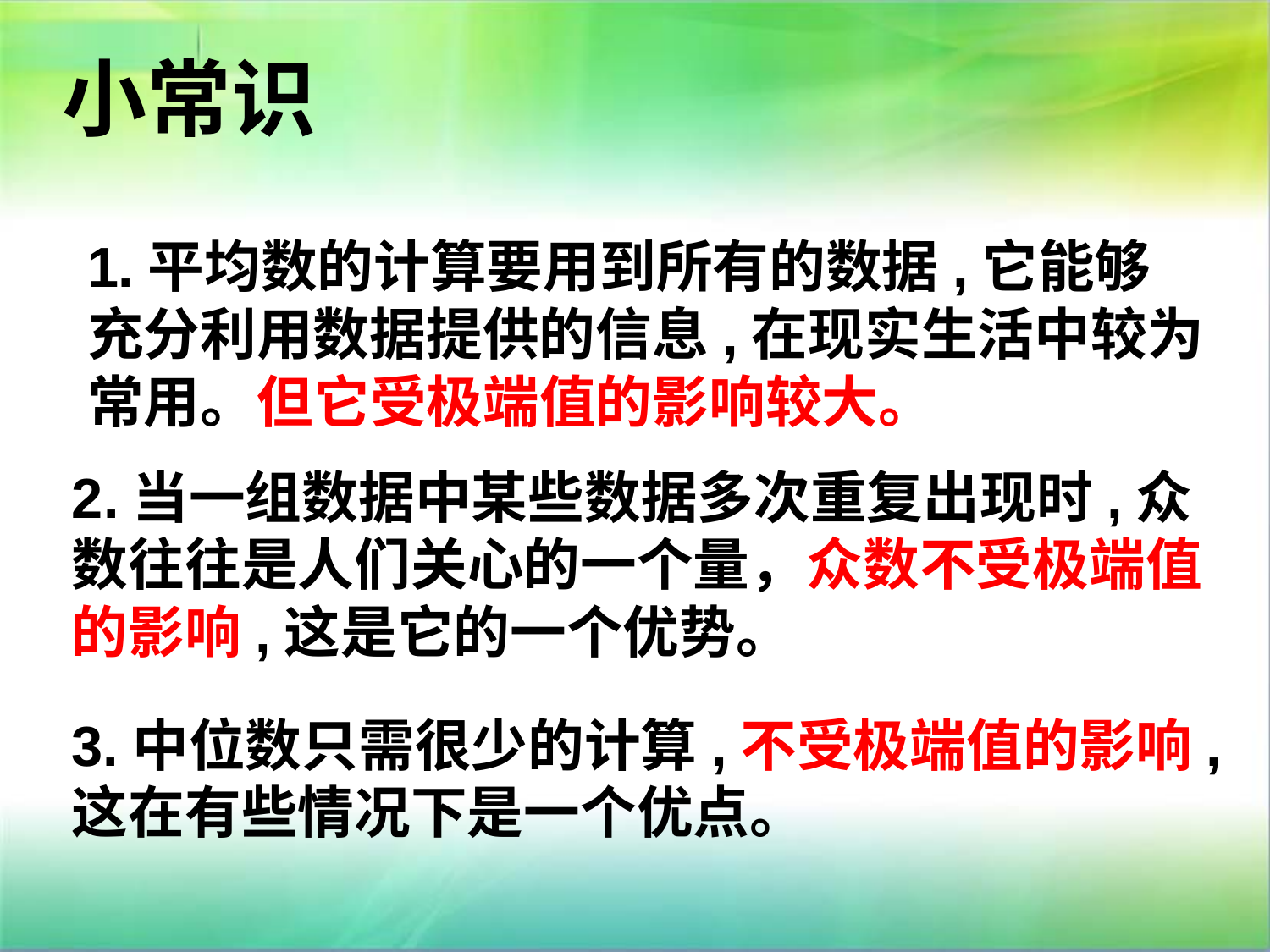

小常识
1.平均数的计算要用到所有的数据,它能够充分利用数据提供的信息,在现实生活中较为常用。但它受极端值的影响较大。
2.当一组数据中某些数据多次重复出现时,众数往往是人们关心的一个量，众数不受极端值的影响,这是它的一个优势。
3.中位数只需很少的计算,不受极端值的影响,这在有些情况下是一个优点。